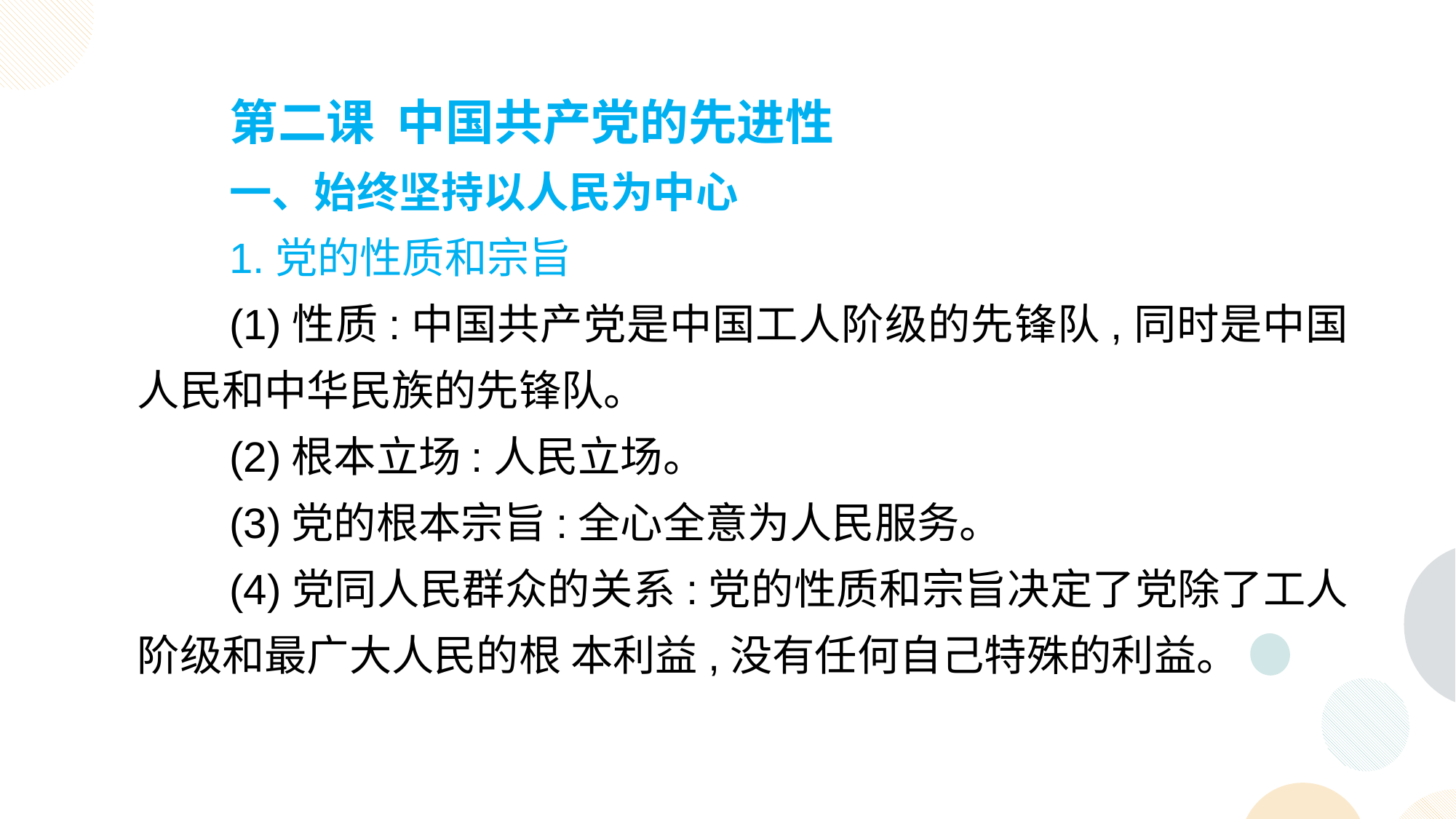

第二课  中国共产党的先进性
一、始终坚持以人民为中心
1.党的性质和宗旨
(1)性质:中国共产党是中国工人阶级的先锋队,同时是中国人民和中华民族的先锋队。
(2)根本立场:人民立场。
(3)党的根本宗旨:全心全意为人民服务。
(4)党同人民群众的关系:党的性质和宗旨决定了党除了工人阶级和最广大人民的根 本利益,没有任何自己特殊的利益。